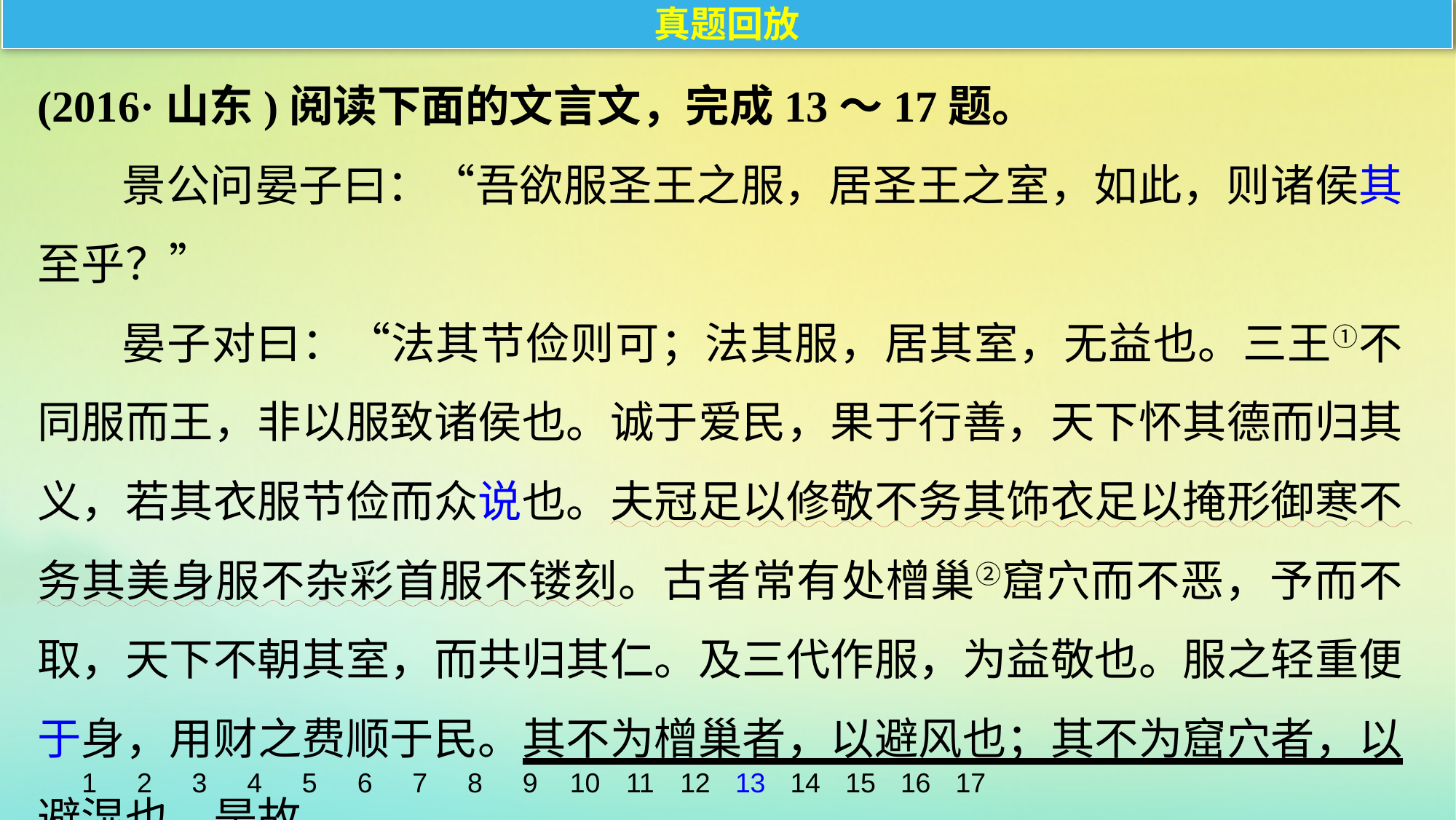

真题回放
(2016·山东)阅读下面的文言文，完成13～17题。
景公问晏子曰：“吾欲服圣王之服，居圣王之室，如此，则诸侯其至乎？”
晏子对曰：“法其节俭则可；法其服，居其室，无益也。三王①不同服而王，非以服致诸侯也。诚于爱民，果于行善，天下怀其德而归其义，若其衣服节俭而众说也。夫冠足以修敬不务其饰衣足以掩形御寒不务其美身服不杂彩首服不镂刻。古者常有处橧巢②窟穴而不恶，予而不取，天下不朝其室，而共归其仁。及三代作服，为益敬也。服之轻重便于身，用财之费顺于民。其不为橧巢者，以避风也；其不为窟穴者，以避湿也。是故
1
2
3
4
5
6
7
8
9
10
11
12
13
14
15
16
17